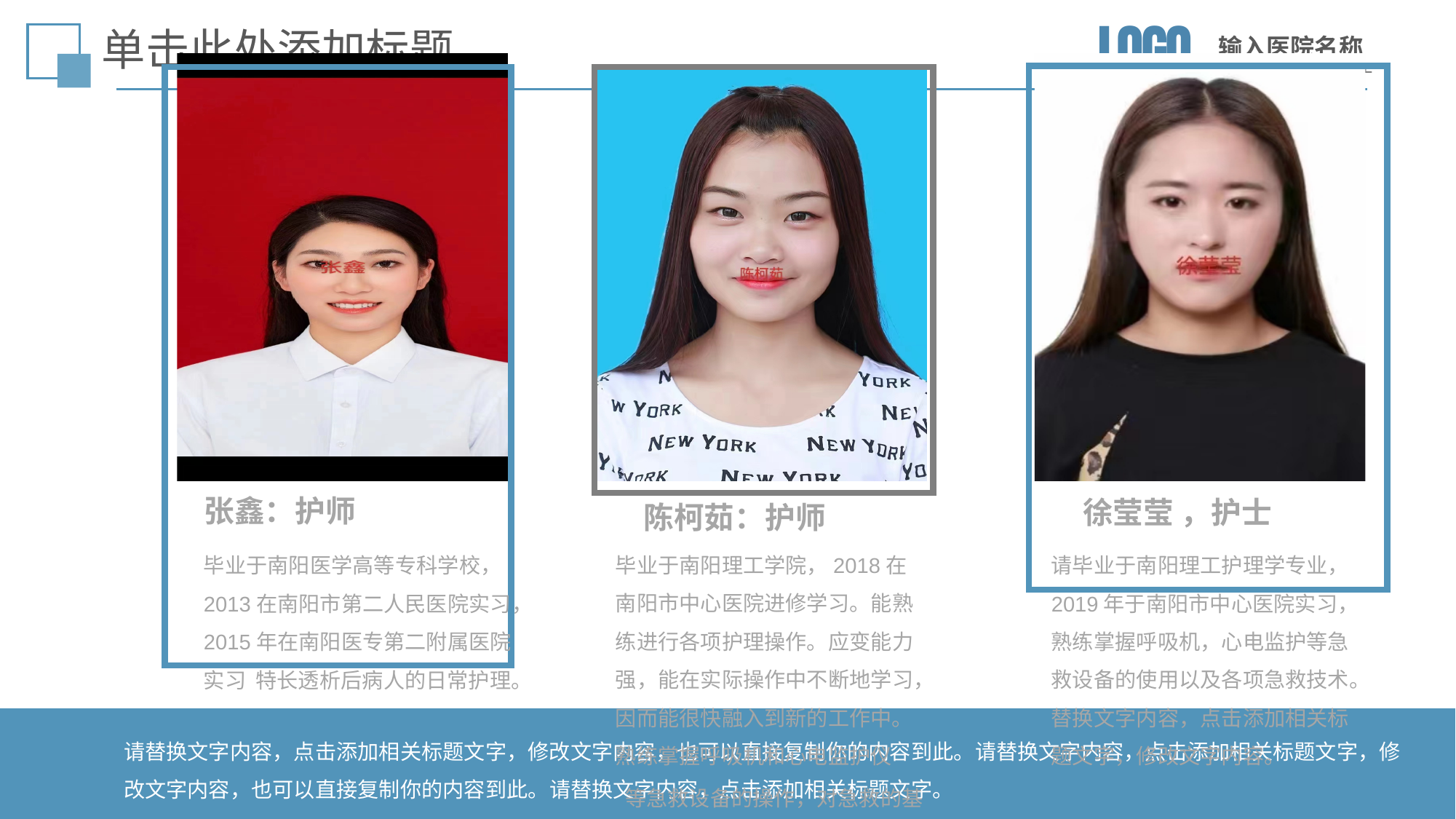

LOGO
输入医院名称
YOUR CONPANY NAME

单击此处添加标题

张鑫：护师
毕业于南阳医学高等专科学校，2013在南阳市第二人民医院实习，2015年在南阳医专第二附属医院实习  特长透析后病人的日常护理。
徐莹莹 ，护士
请毕业于南阳理工护理学专业，2019年于南阳市中心医院实习，熟练掌握呼吸机，心电监护等急救设备的使用以及各项急救技术。替换文字内容，点击添加相关标题文字，修改文字内容。
陈柯茹：护师
毕业于南阳理工学院，2018在南阳市中心医院进修学习。能熟练进行各项护理操作。应变能力强，能在实际操作中不断地学习，因而能很快融入到新的工作中。熟练掌握呼吸机和心电监护仪
 等急救设备的操作，对急救的基本程序和技术要求以及危重病人的护理、病情监测的技术重难点基本掌握。请替换文字内容，点击添加相关标题文字，修改文字内容。

请替换文字内容，点击添加相关标题文字，修改文字内容，也可以直接复制你的内容到此。请替换文字内容，点击添加相关标题文字，修改文字内容，也可以直接复制你的内容到此。请替换文字内容，点击添加相关标题文字。